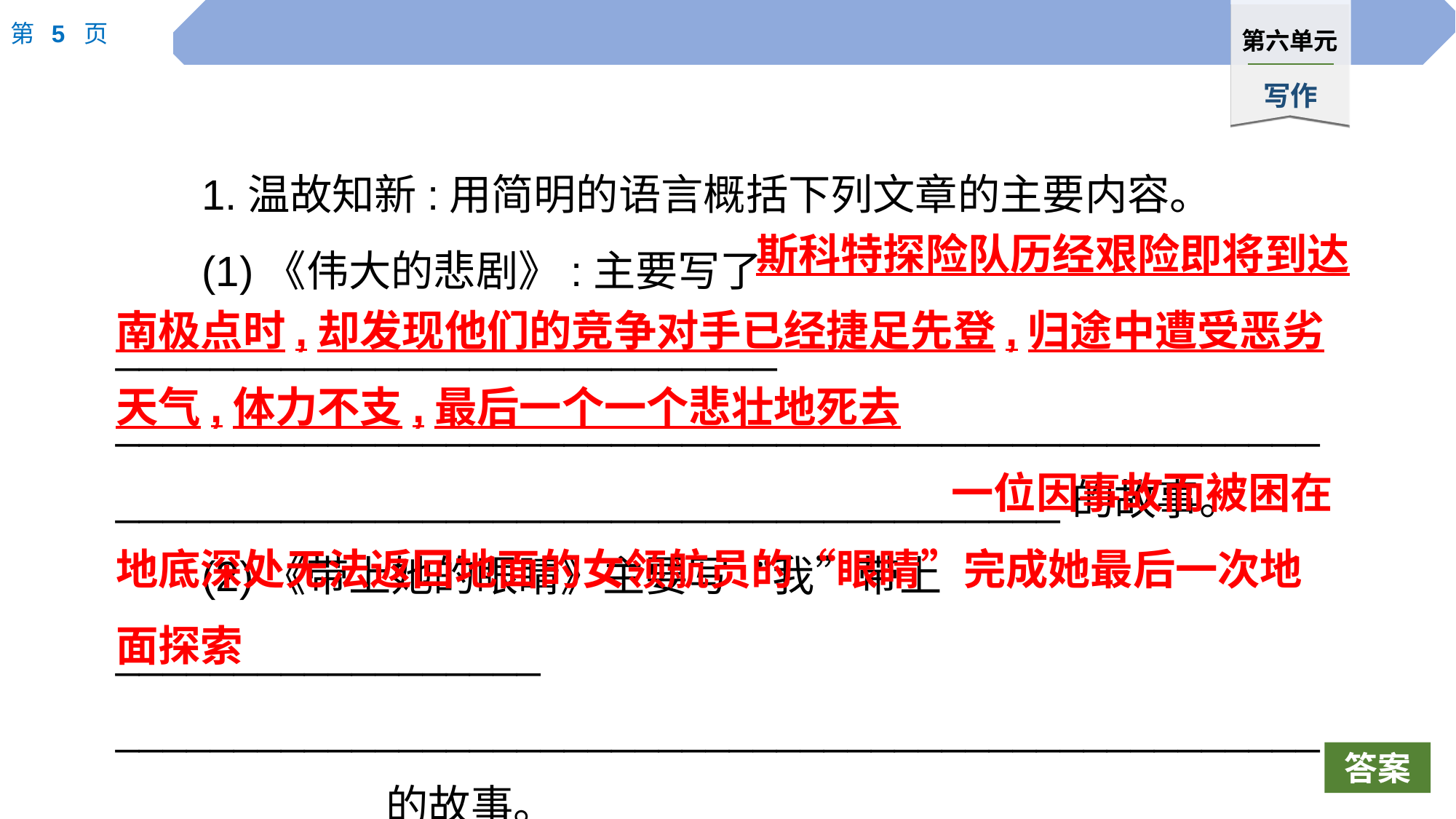

1.温故知新:用简明的语言概括下列文章的主要内容。
(1)《伟大的悲剧》:主要写了____________________________
___________________________________________________________________________________________的故事。
(2)《带上她的眼睛》主要写“我”带上__________________
______________________________________________________________的故事。

斯科特探险队历经艰险即将到达
南极点时,却发现他们的竞争对手已经捷足先登,归途中遭受恶劣天气,体力不支,最后一个一个悲壮地死去

一位因事故而被困在
地底深处无法返回地面的女领航员的“眼睛”完成她最后一次地面探索
答案